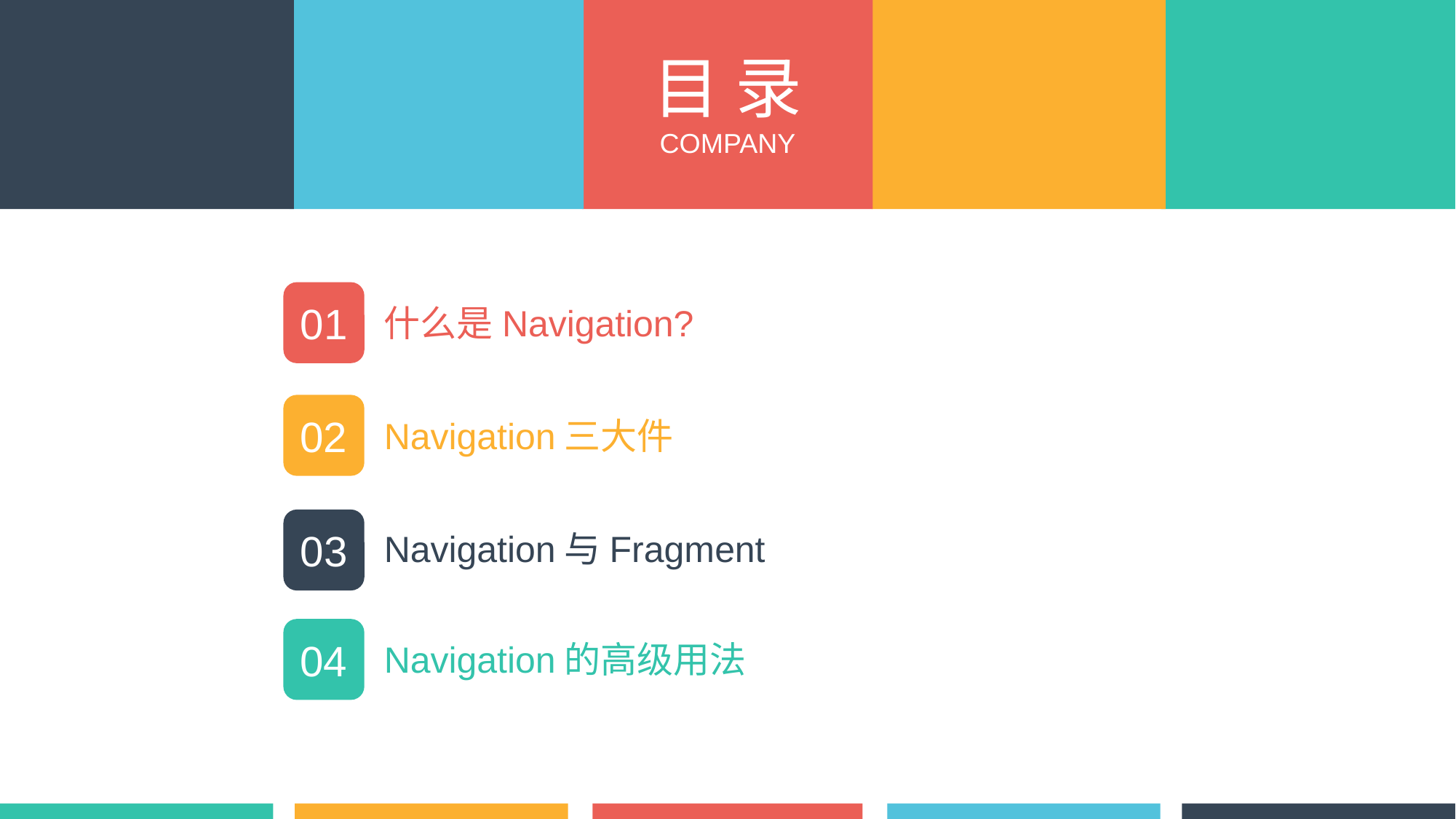

目 录
COMPANY
01
什么是Navigation?
02
Navigation三大件
03
Navigation与Fragment
04
Navigation的高级用法